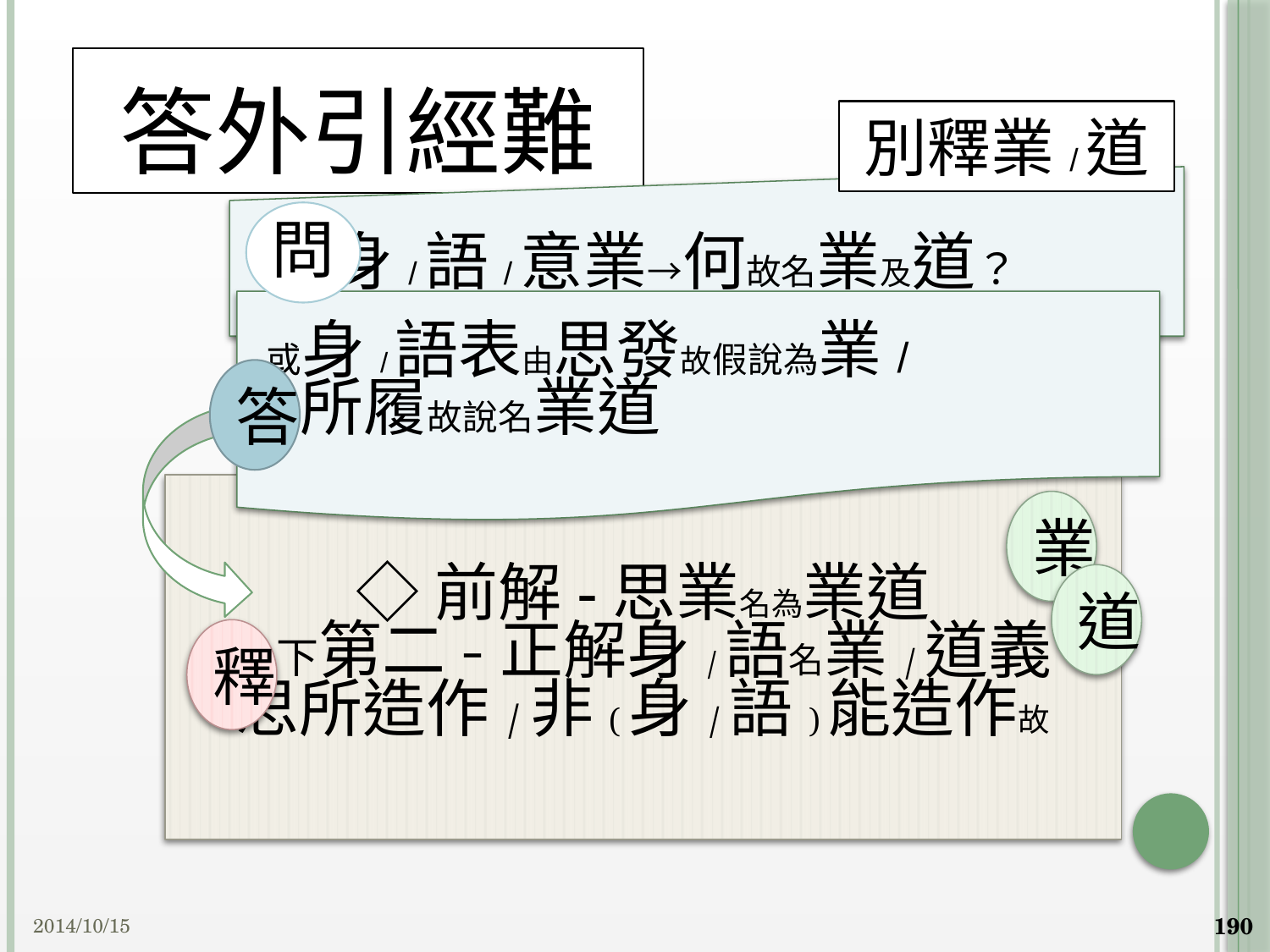

# 答外引經難
      身/語/意業→何故名業及道？
 或身/語表由思發故假說為業/                  思所履故說名業道
問
別釋業/道
答

◇前解-思業名為業道
此下第二-正解身/語名業/道義
思所造作/非(身/語)能造作故
業
道
釋
2014/10/15
190